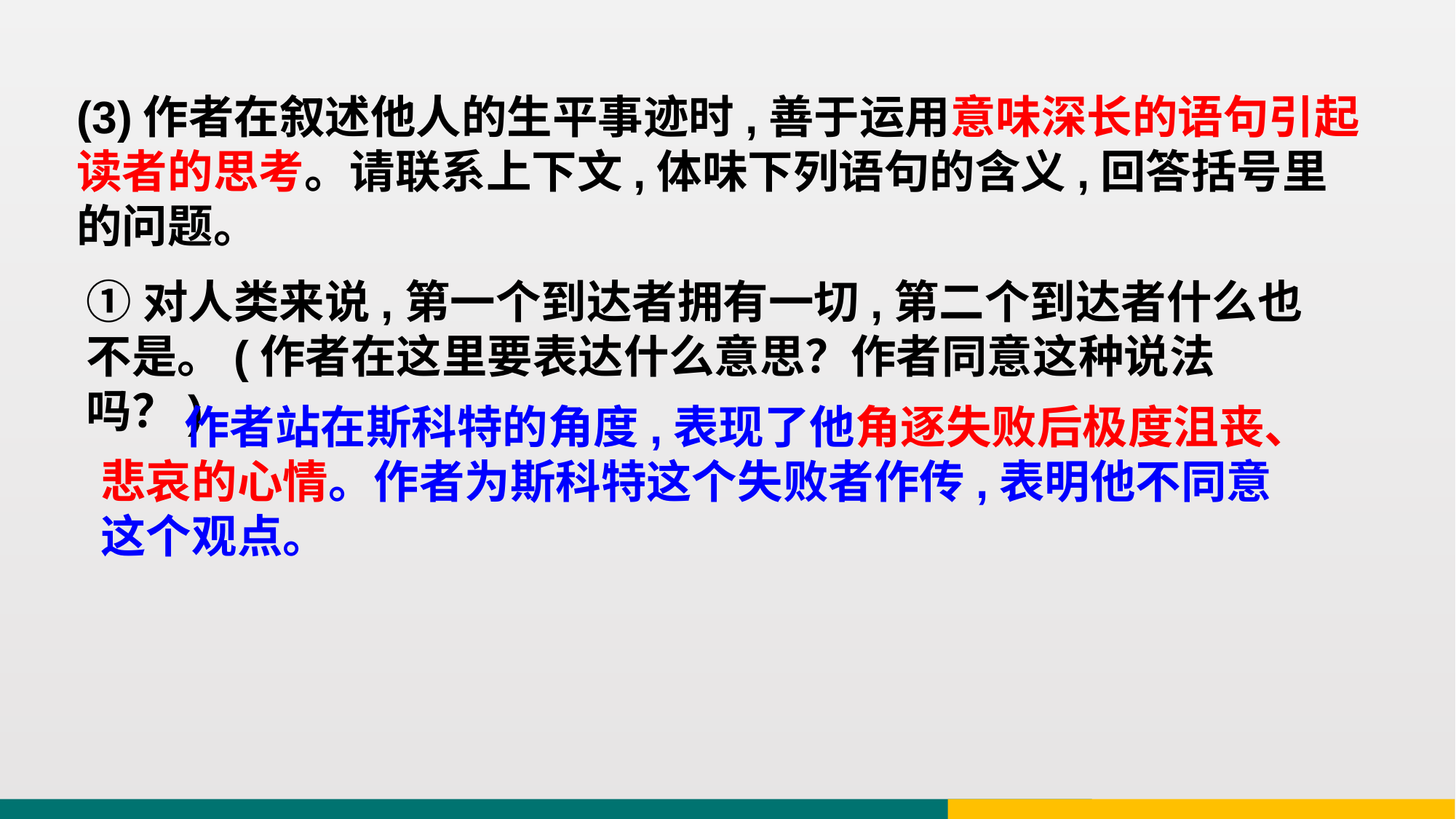

(3)作者在叙述他人的生平事迹时,善于运用意味深长的语句引起读者的思考。请联系上下文,体味下列语句的含义,回答括号里的问题。
①对人类来说,第一个到达者拥有一切,第二个到达者什么也不是。(作者在这里要表达什么意思？作者同意这种说法吗？)
       作者站在斯科特的角度,表现了他角逐失败后极度沮丧、悲哀的心情。作者为斯科特这个失败者作传,表明他不同意这个观点。